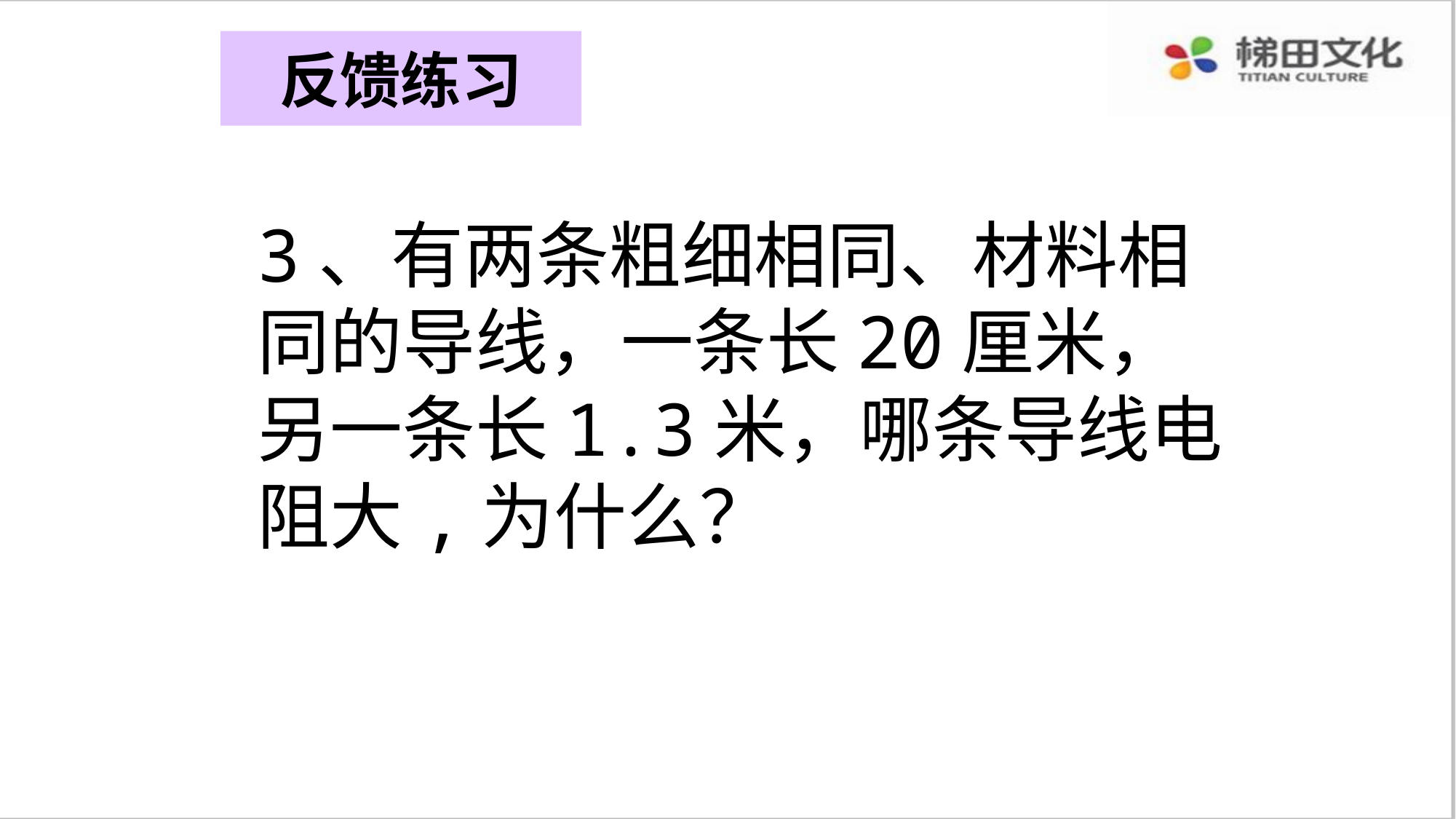

反馈练习
3、有两条粗细相同、材料相同的导线，一条长20厘米，另一条长1.3米，哪条导线电阻大,为什么？